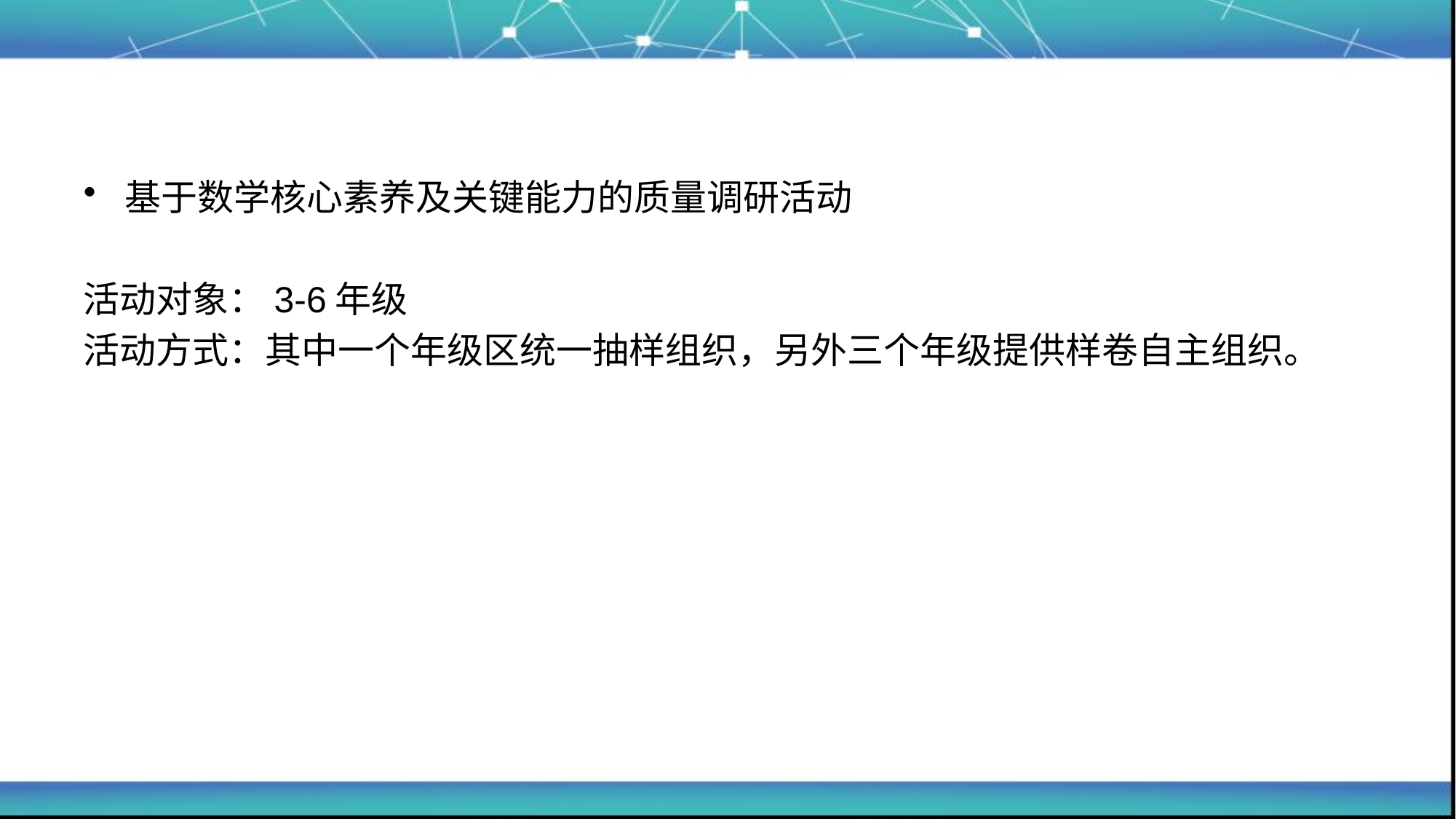

#
基于数学核心素养及关键能力的质量调研活动

活动对象：3-6年级
活动方式：其中一个年级区统一抽样组织，另外三个年级提供样卷自主组织。